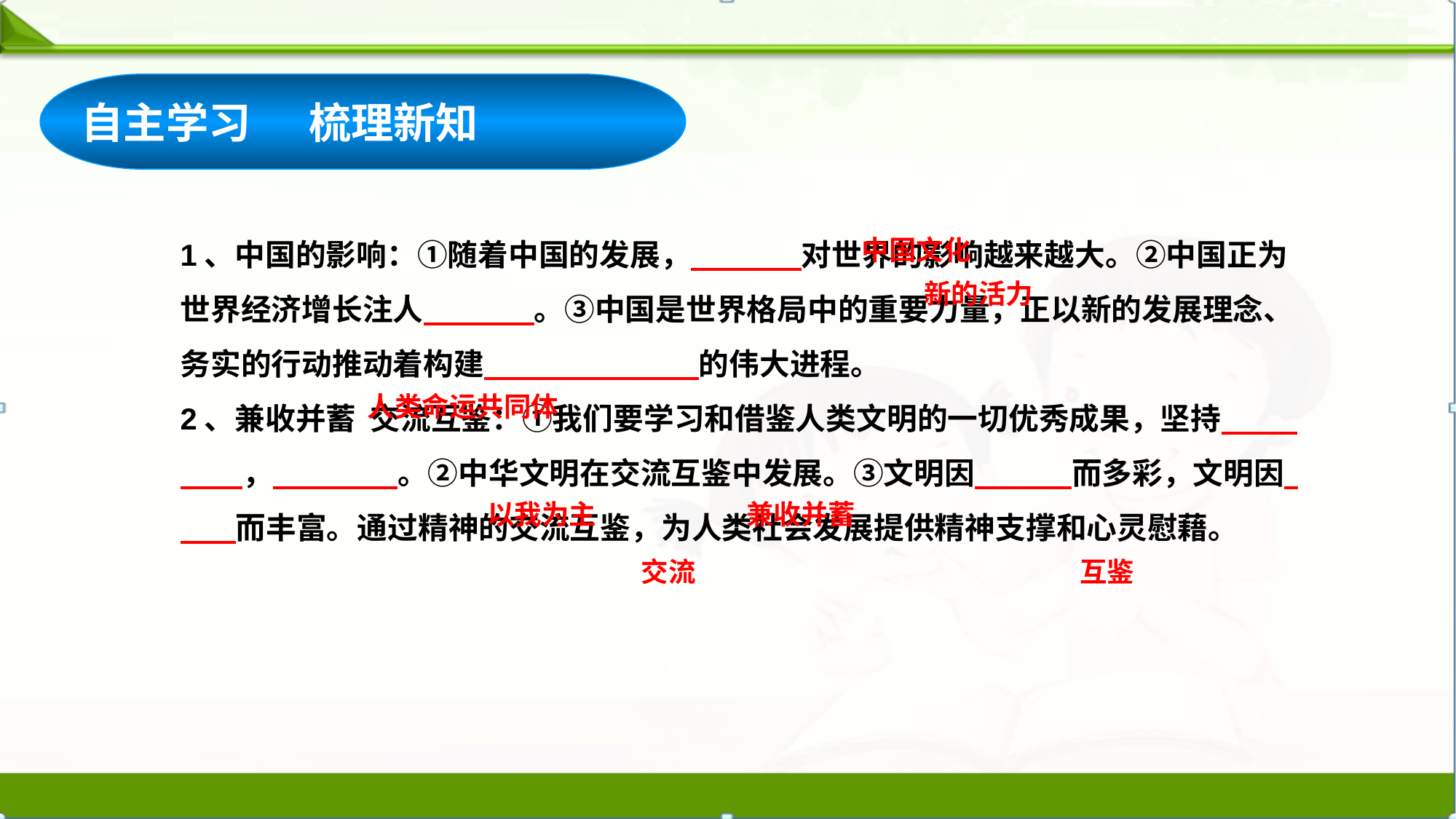

自主学习      梳理新知
1、中国的影响：①随着中国的发展，                对世界的影响越来越大。②中国正为世界经济增长注人                。③中国是世界格局中的重要力量，正以新的发展理念、务实的行动推动着构建                               的伟大进程。
2、兼收并蓄  交流互鉴：①我们要学习和借鉴人类文明的一切优秀成果，坚持                     ，                  。②中华文明在交流互鉴中发展。③文明因              而多彩，文明因           而丰富。通过精神的交流互鉴，为人类社会发展提供精神支撑和心灵慰藉。
中国文化
新的活力
人类命运共同体
以我为主
兼收并蓄
交流
互鉴